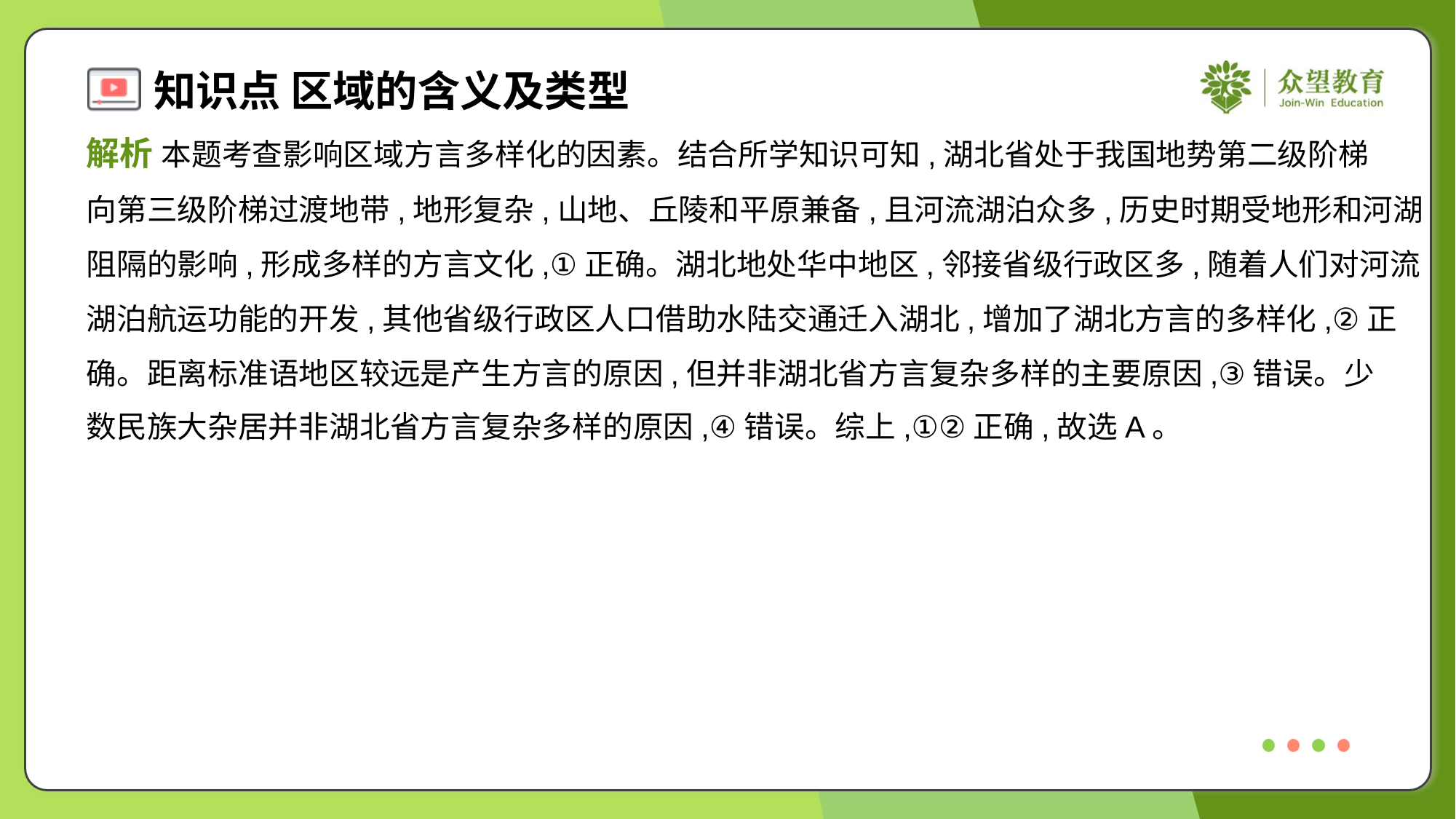

解析 本题考查影响区域方言多样化的因素。结合所学知识可知,湖北省处于我国地势第二级阶梯
向第三级阶梯过渡地带,地形复杂,山地、丘陵和平原兼备,且河流湖泊众多,历史时期受地形和河湖
阻隔的影响,形成多样的方言文化,①正确。湖北地处华中地区,邻接省级行政区多,随着人们对河流
湖泊航运功能的开发,其他省级行政区人口借助水陆交通迁入湖北,增加了湖北方言的多样化,②正
确。距离标准语地区较远是产生方言的原因,但并非湖北省方言复杂多样的主要原因,③错误。少
数民族大杂居并非湖北省方言复杂多样的原因,④错误。综上,①②正确,故选A。